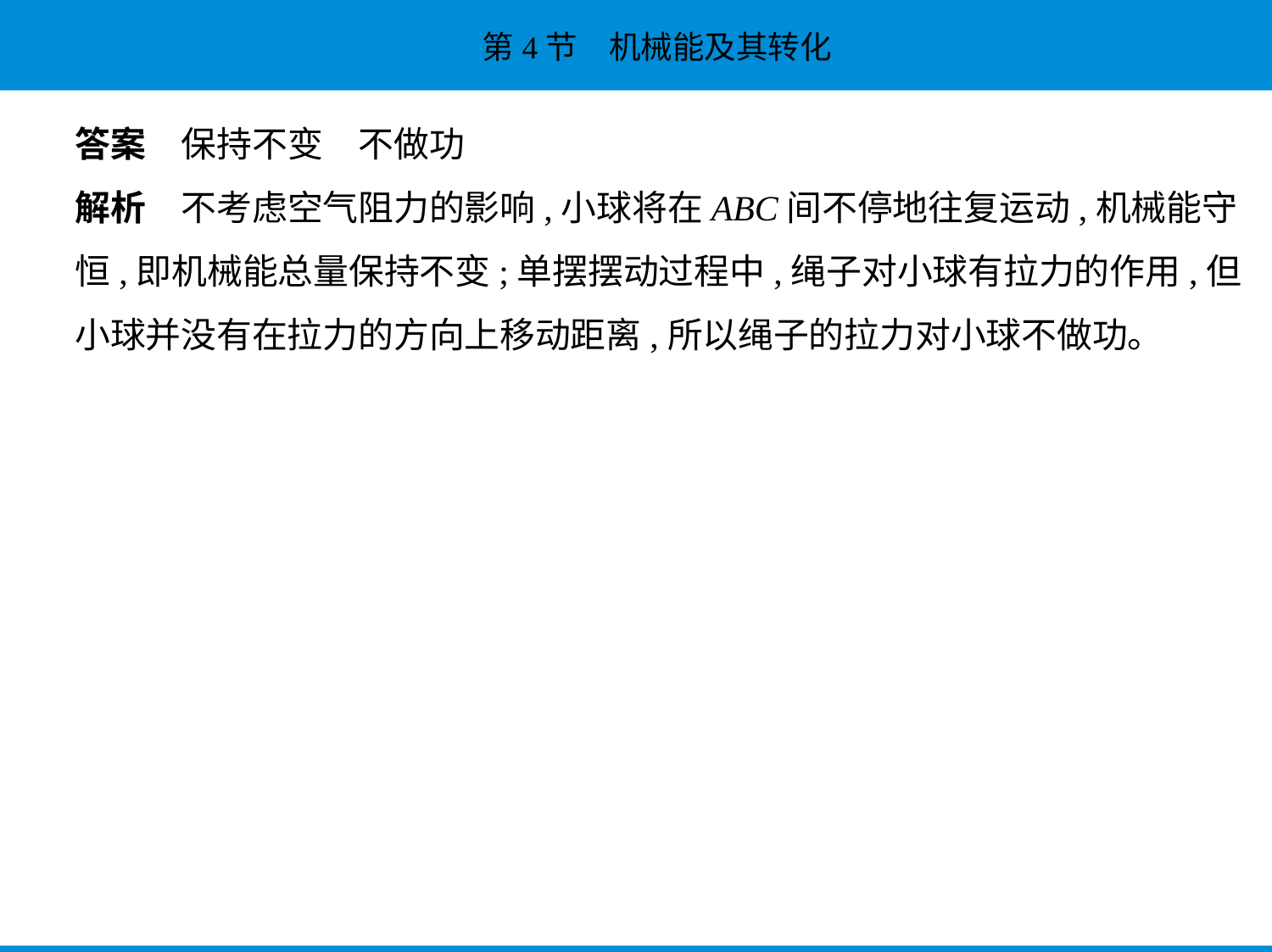

答案　保持不变　不做功
解析　不考虑空气阻力的影响,小球将在ABC间不停地往复运动,机械能守
恒,即机械能总量保持不变;单摆摆动过程中,绳子对小球有拉力的作用,但
小球并没有在拉力的方向上移动距离,所以绳子的拉力对小球不做功。